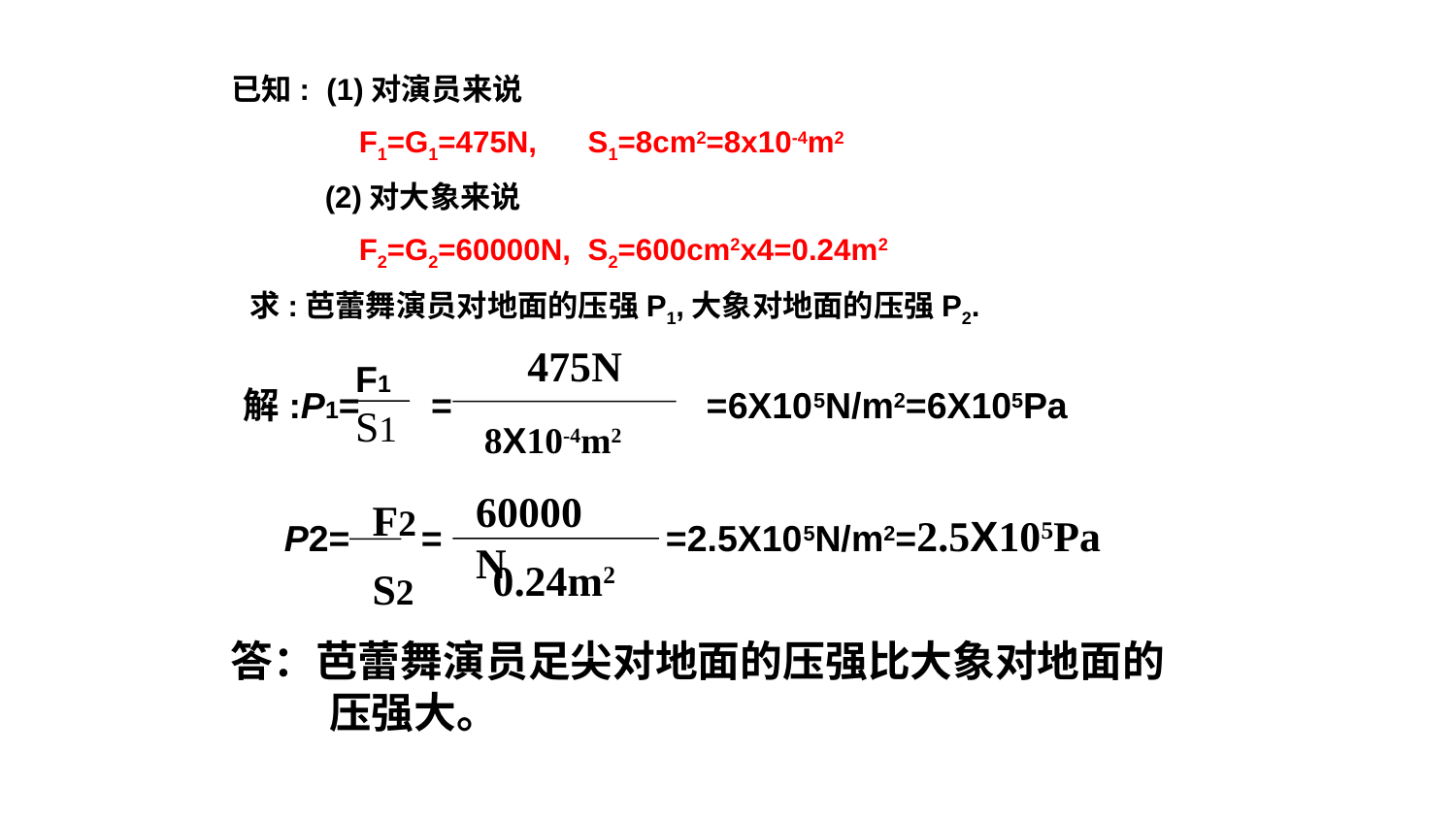

已知:  (1)对演员来说
               F1=G1=475N,      S1=8cm2=8x10-4m2
           (2)对大象来说
               F2=G2=60000N,  S2=600cm2x4=0.24m2
   求:芭蕾舞演员对地面的压强P1,大象对地面的压强P2.
475N
F1
S1

解:P1=       =                         =6X105N/m2=6X105Pa

    P2=       =                      =2.5X105N/m2=2.5X105Pa

60000N
F2

0.24m2
S2

8X10-4m2
答：芭蕾舞演员足尖对地面的压强比大象对地面的
             压强大。